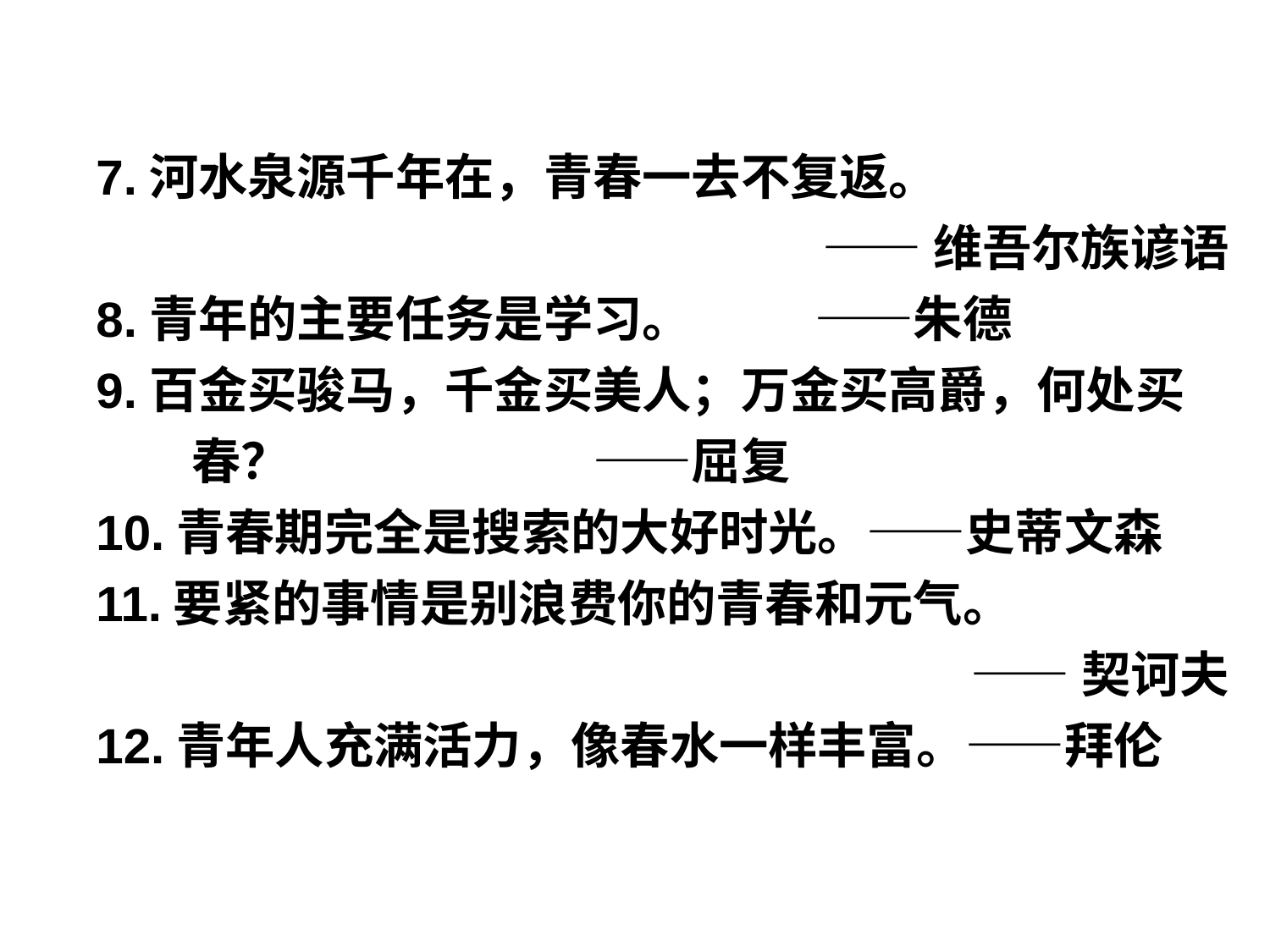

7.河水泉源千年在，青春一去不复返。
——维吾尔族谚语
    8.青年的主要任务是学习。           ——朱德
    9.百金买骏马，千金买美人；万金买高爵，何处买春？                           ——屈复
    10.青春期完全是搜索的大好时光。——史蒂文森
    11.要紧的事情是别浪费你的青春和元气。
——契诃夫
    12.青年人充满活力，像春水一样丰富。——拜伦